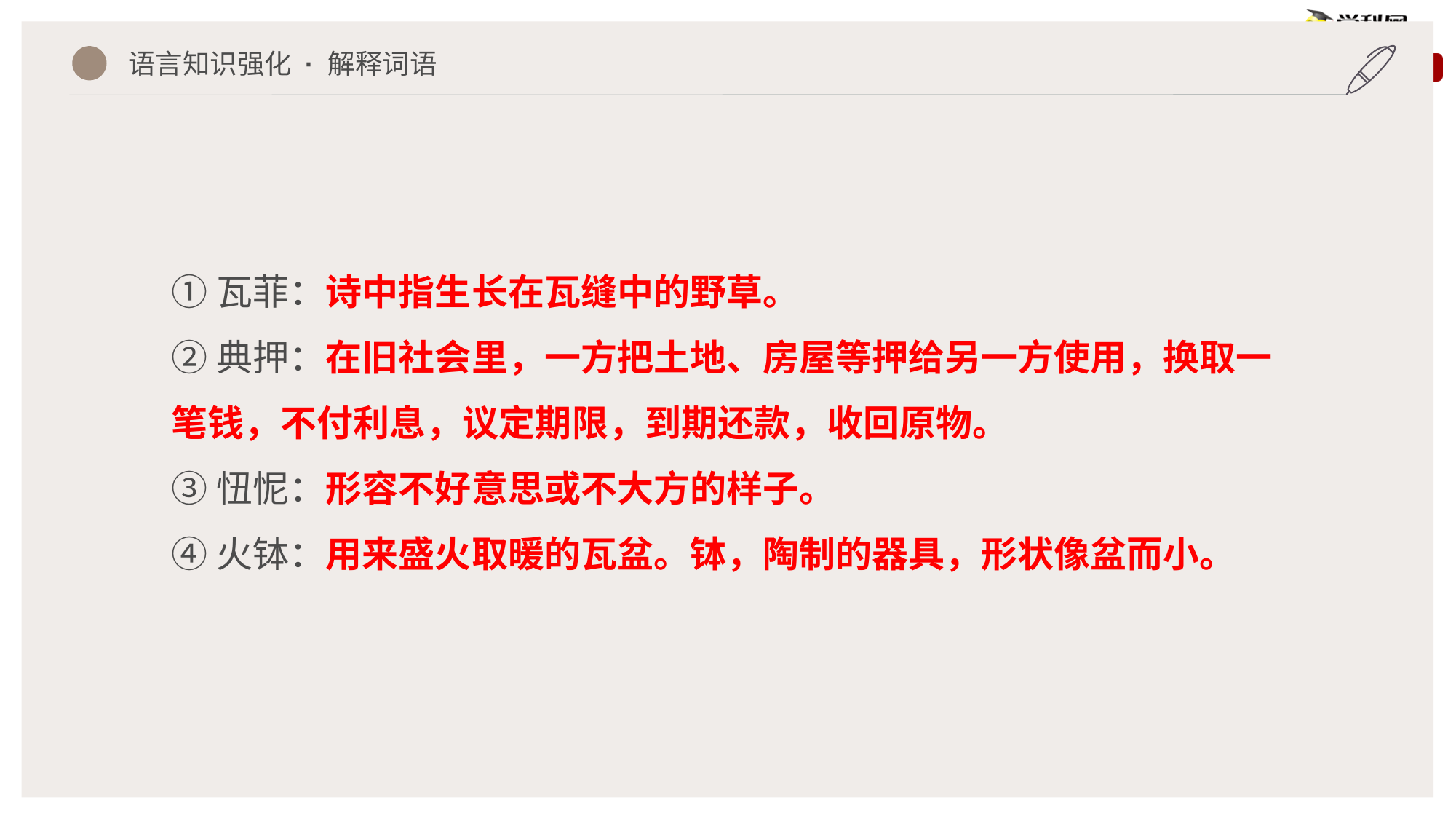

语言知识强化 · 解释词语

①瓦菲：诗中指生长在瓦缝中的野草。
②典押：在旧社会里，一方把土地、房屋等押给另一方使用，换取一笔钱，不付利息，议定期限，到期还款，收回原物。
③忸怩：形容不好意思或不大方的样子。
④火钵：用来盛火取暖的瓦盆。钵，陶制的器具，形状像盆而小。